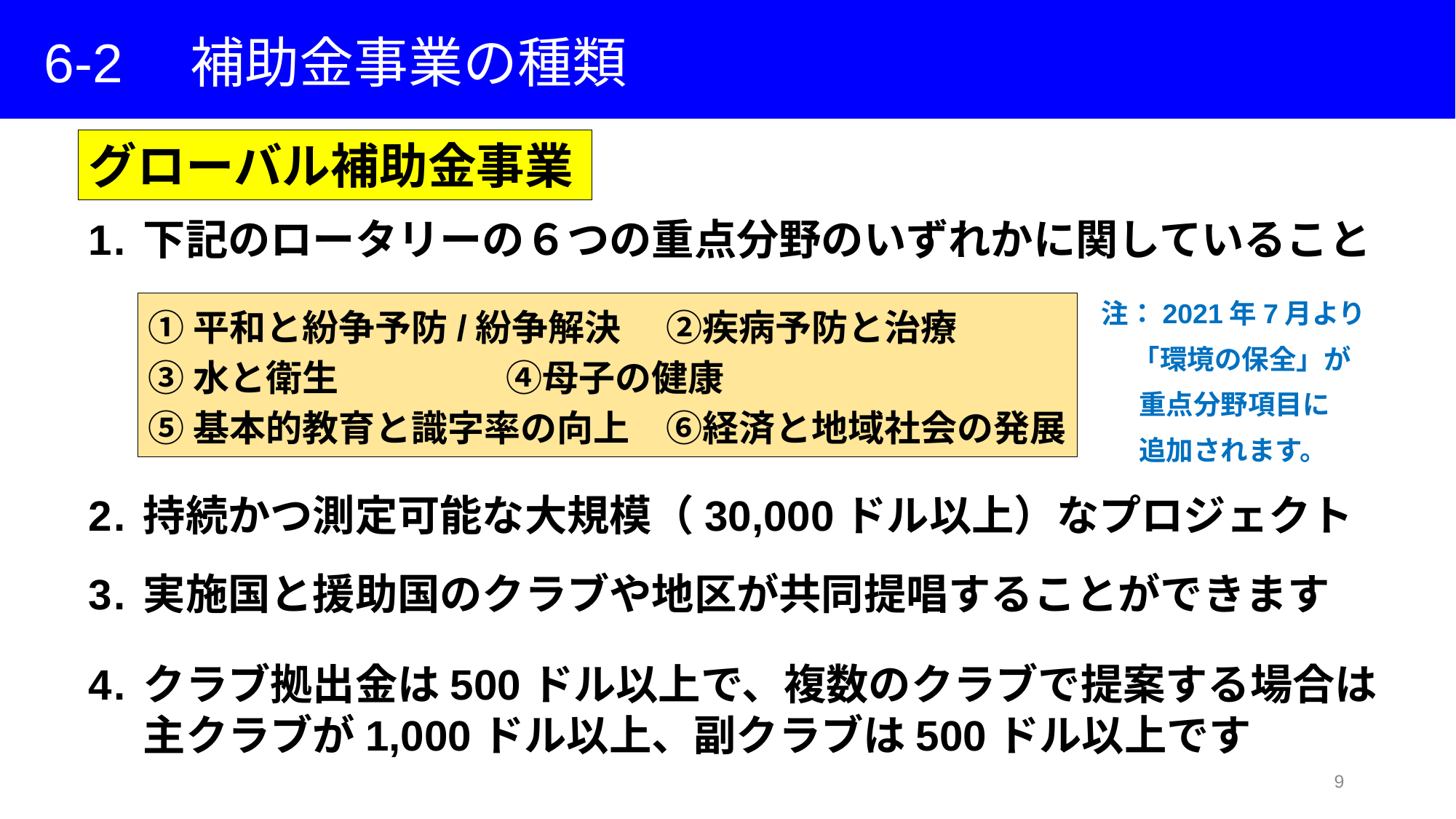

6-2　補助金事業の種類
グローバル補助金事業
下記のロータリーの６つの重点分野のいずれかに関していること

持続かつ測定可能な大規模（30,000ドル以上）なプロジェクト

実施国と援助国のクラブや地区が共同提唱することができます

クラブ拠出金は500ドル以上で、複数のクラブで提案する場合は主クラブが1,000ドル以上、副クラブは500ドル以上です

注：2021年7月より
    「環境の保全」が
     重点分野項目に
     追加されます。
①平和と紛争予防/紛争解決　 ②疾病予防と治療
③水と衛生　                ④母子の健康
⑤基本的教育と識字率の向上　⑥経済と地域社会の発展
9